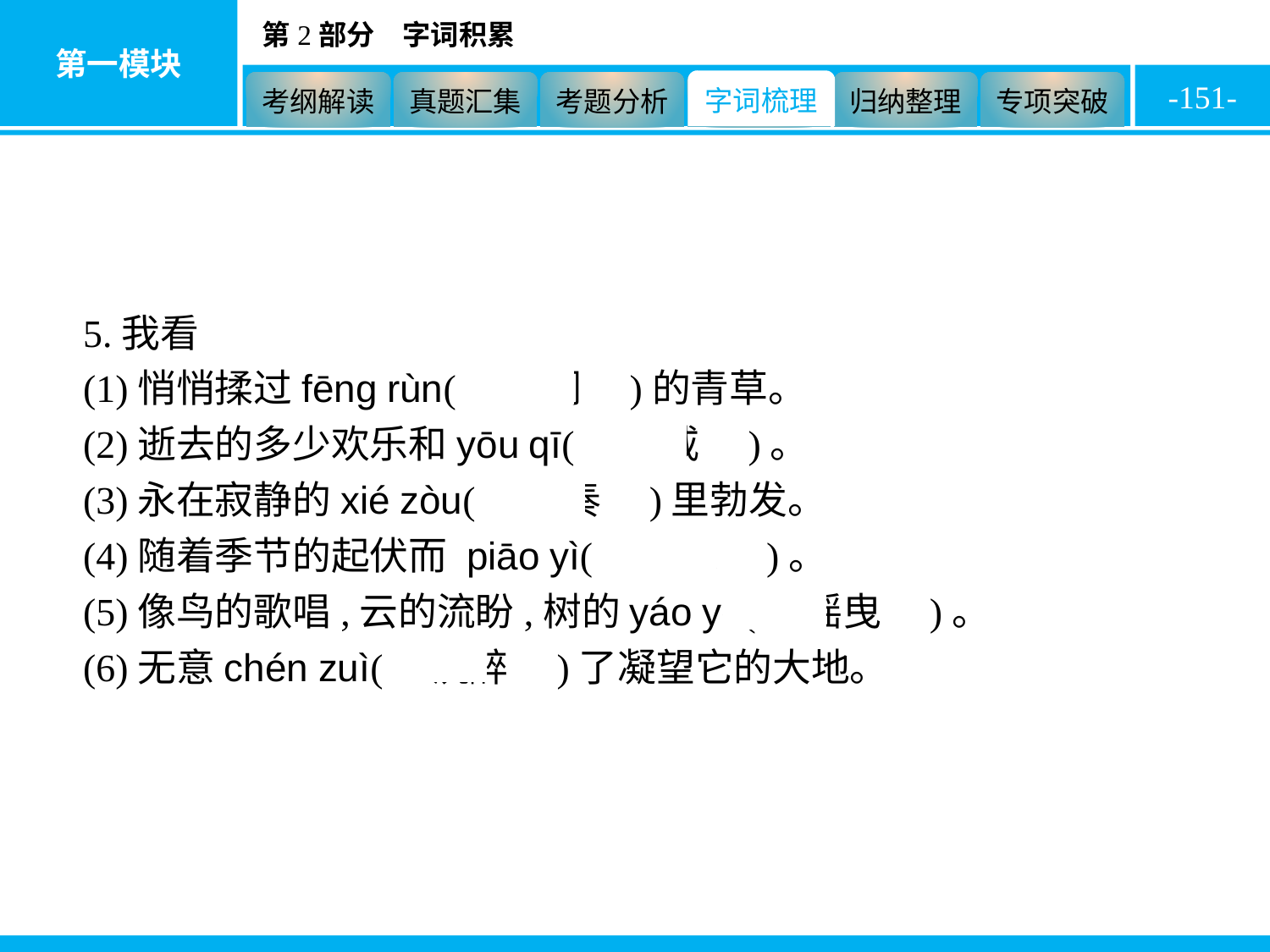

-151-
5.我看
(1)悄悄揉过fēng rùn(　丰润　)的青草。
(2)逝去的多少欢乐和yōu qī(　忧戚　)。
(3)永在寂静的xié zòu(　谐奏　)里勃发。
(4)随着季节的起伏而 piāo yì(　飘逸　)。
(5)像鸟的歌唱,云的流盼,树的yáo yè(　摇曳　)。
(6)无意chén zuì(　沉醉　)了凝望它的大地。